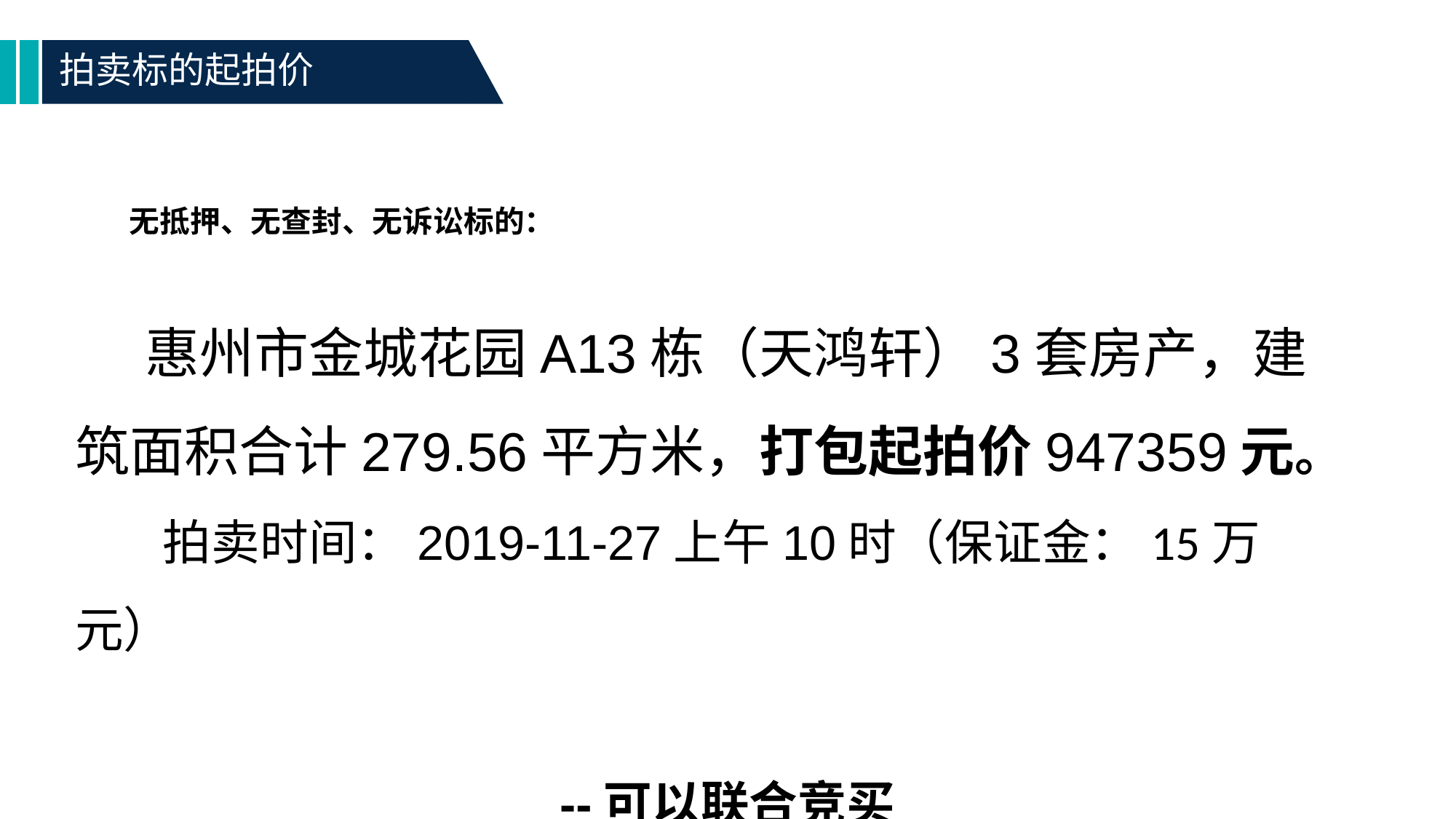

拍卖标的起拍价

无抵押、无查封、无诉讼标的：

　　  惠州市金城花园A13栋（天鸿轩）3套房产，建筑面积合计279.56平方米，打包起拍价947359元。
       拍卖时间：2019-11-27上午10时（保证金：15万元）

                                    --可以联合竞买
4